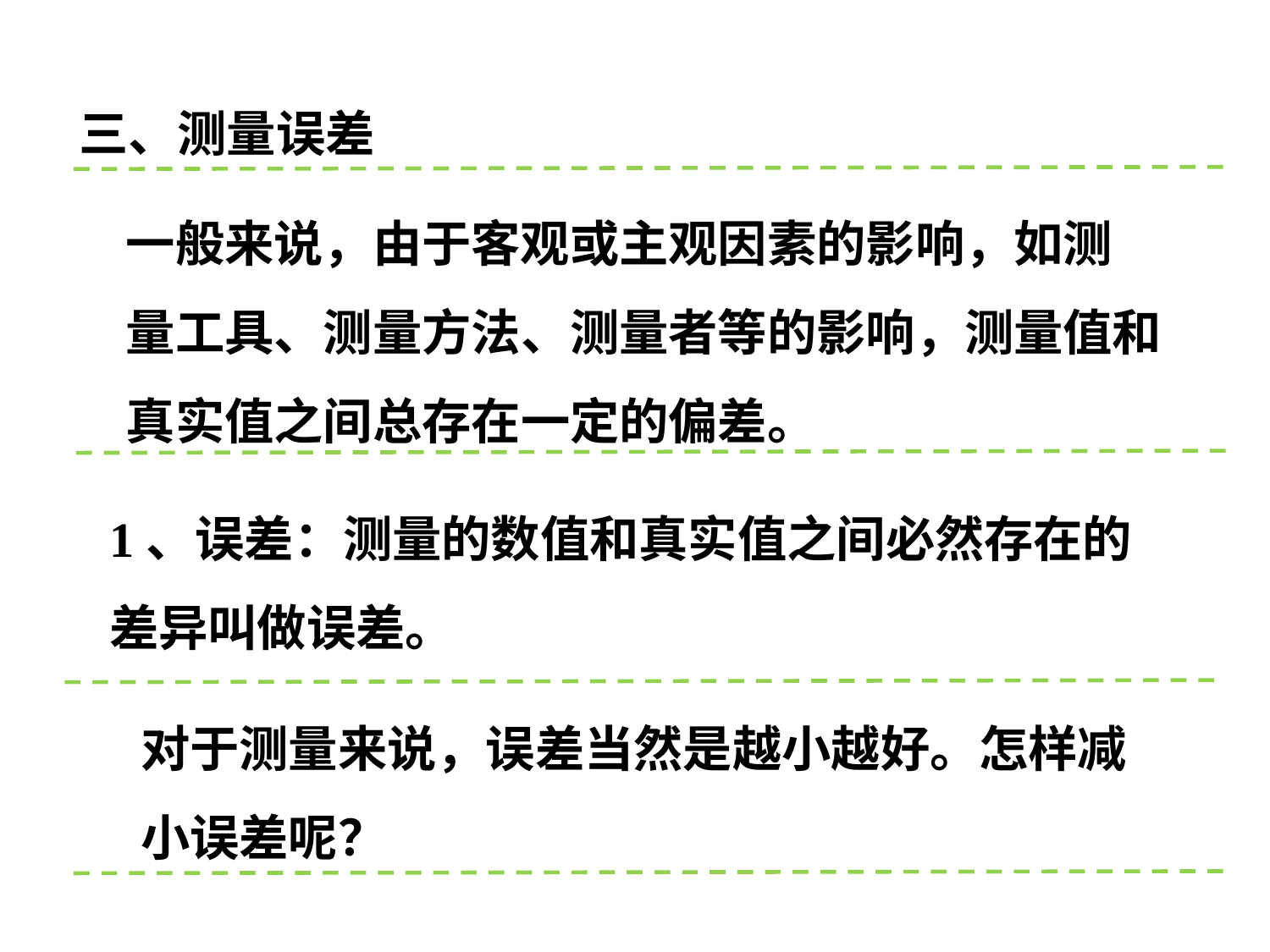

三、测量误差
一般来说，由于客观或主观因素的影响，如测
量工具、测量方法、测量者等的影响，测量值和真实值之间总存在一定的偏差。
1、误差：测量的数值和真实值之间必然存在的差异叫做误差。
对于测量来说，误差当然是越小越好。怎样减小误差呢？